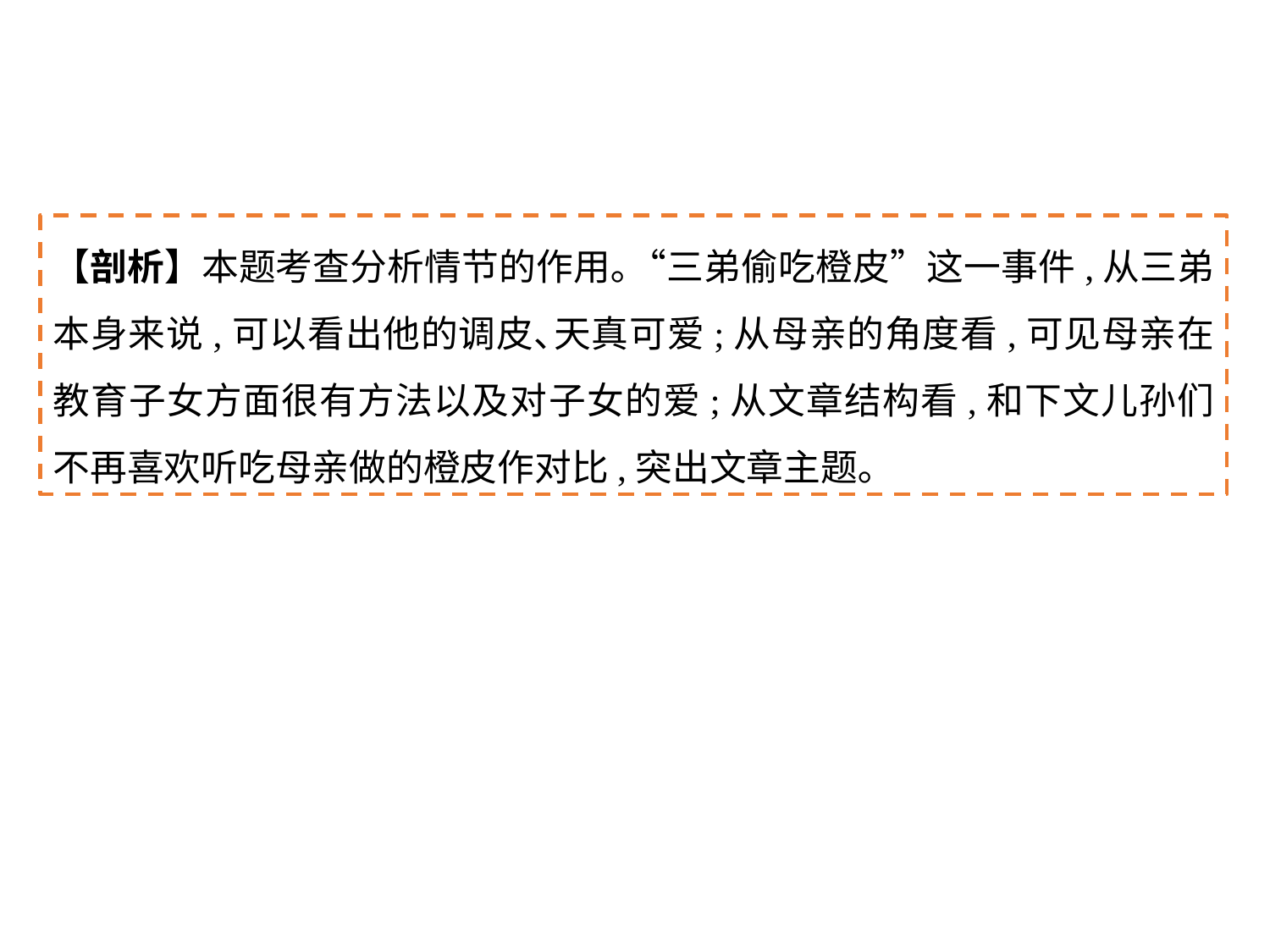

【剖析】本题考查分析情节的作用｡“三弟偷吃橙皮”这一事件,从三弟本身来说,可以看出他的调皮､天真可爱;从母亲的角度看,可见母亲在教育子女方面很有方法以及对子女的爱;从文章结构看,和下文儿孙们不再喜欢听吃母亲做的橙皮作对比,突出文章主题｡